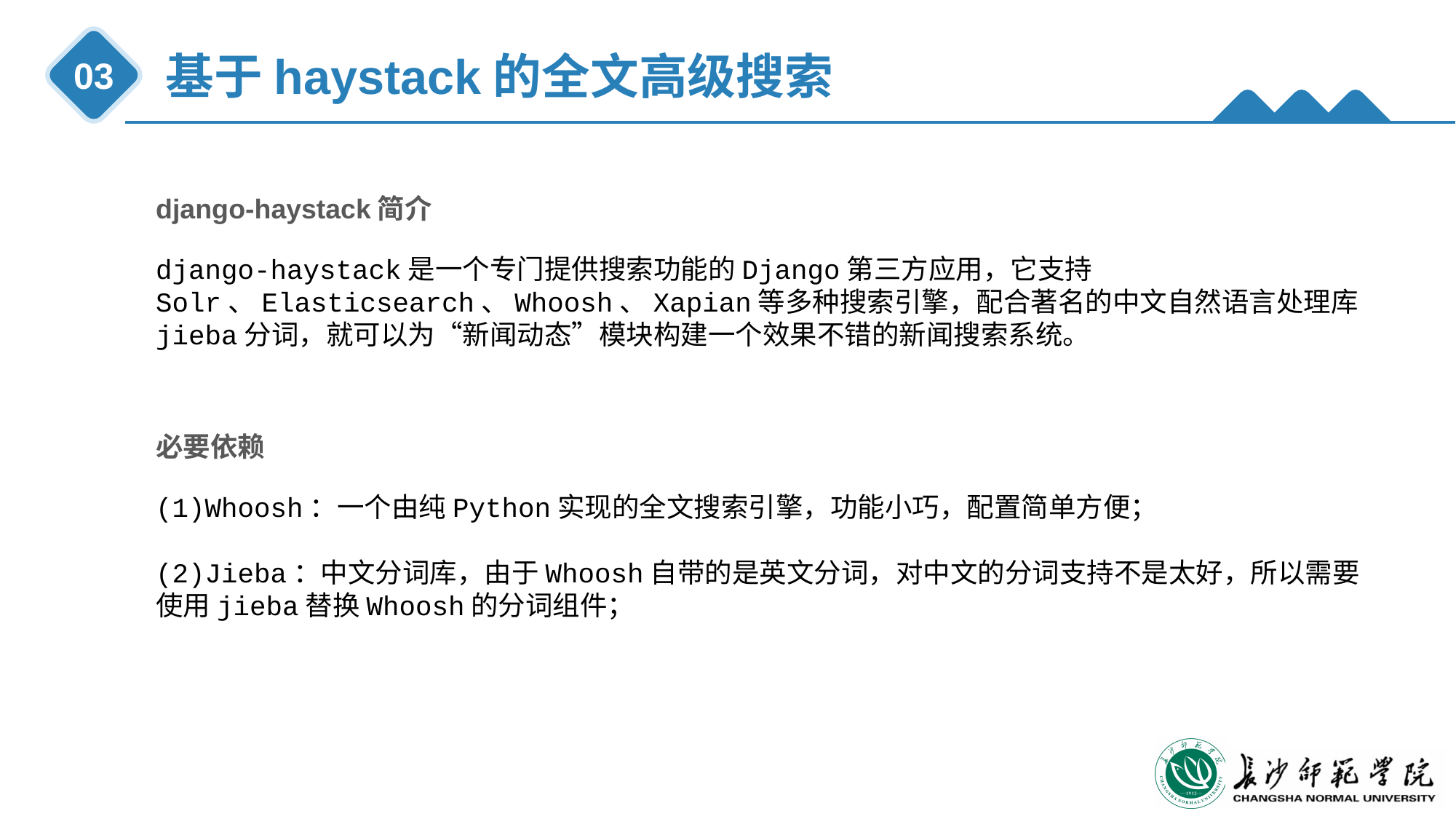

基于haystack的全文高级搜索
03

django-haystack简介
django-haystack是一个专门提供搜索功能的Django第三方应用，它支持Solr、Elasticsearch、Whoosh、Xapian等多种搜索引擎，配合著名的中文自然语言处理库jieba分词，就可以为“新闻动态”模块构建一个效果不错的新闻搜索系统。
必要依赖
(1)Whoosh：一个由纯Python实现的全文搜索引擎，功能小巧，配置简单方便；

(2)Jieba：中文分词库，由于Whoosh自带的是英文分词，对中文的分词支持不是太好，所以需要使用jieba替换Whoosh的分词组件；